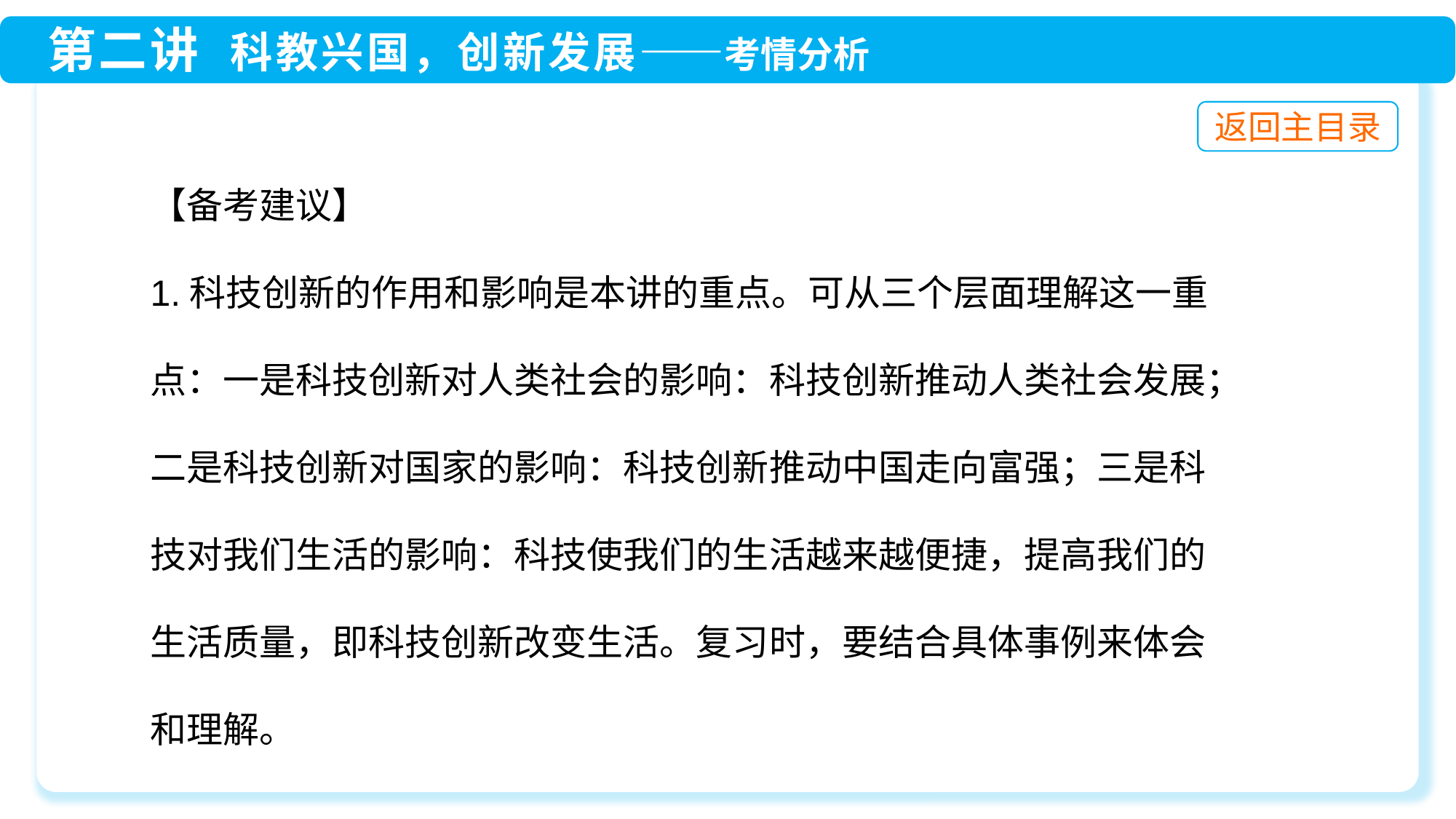

【备考建议】
1.科技创新的作用和影响是本讲的重点。可从三个层面理解这一重点：一是科技创新对人类社会的影响：科技创新推动人类社会发展；二是科技创新对国家的影响：科技创新推动中国走向富强；三是科技对我们生活的影响：科技使我们的生活越来越便捷，提高我们的生活质量，即科技创新改变生活。复习时，要结合具体事例来体会和理解。